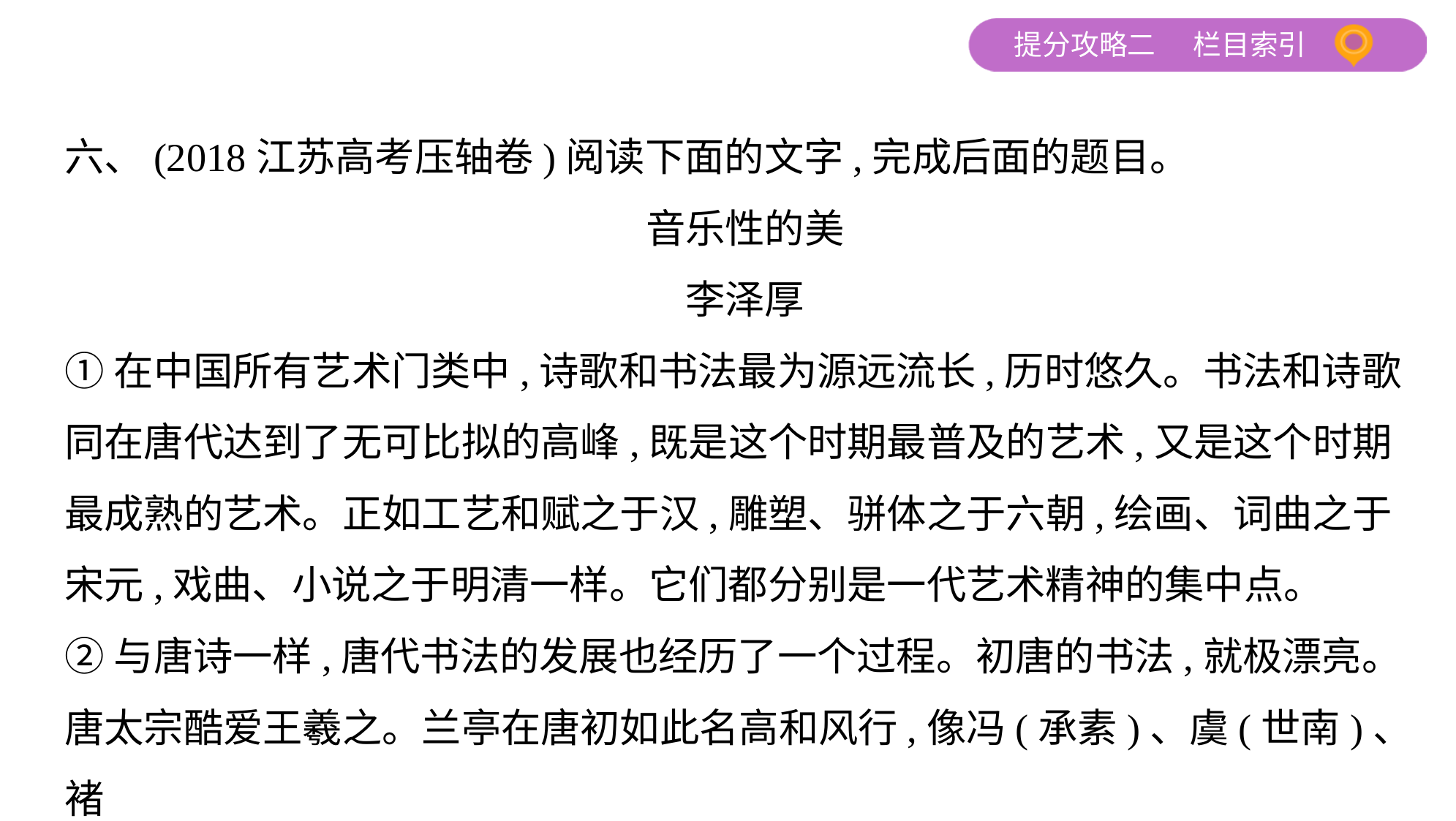

六、(2018江苏高考压轴卷)阅读下面的文字,完成后面的题目。
音乐性的美
李泽厚
①在中国所有艺术门类中,诗歌和书法最为源远流长,历时悠久。书法和诗歌
同在唐代达到了无可比拟的高峰,既是这个时期最普及的艺术,又是这个时期
最成熟的艺术。正如工艺和赋之于汉,雕塑、骈体之于六朝,绘画、词曲之于
宋元,戏曲、小说之于明清一样。它们都分别是一代艺术精神的集中点。
②与唐诗一样,唐代书法的发展也经历了一个过程。初唐的书法,就极漂亮。
唐太宗酷爱王羲之。兰亭在唐初如此名高和风行,像冯(承素)、虞(世南)、褚